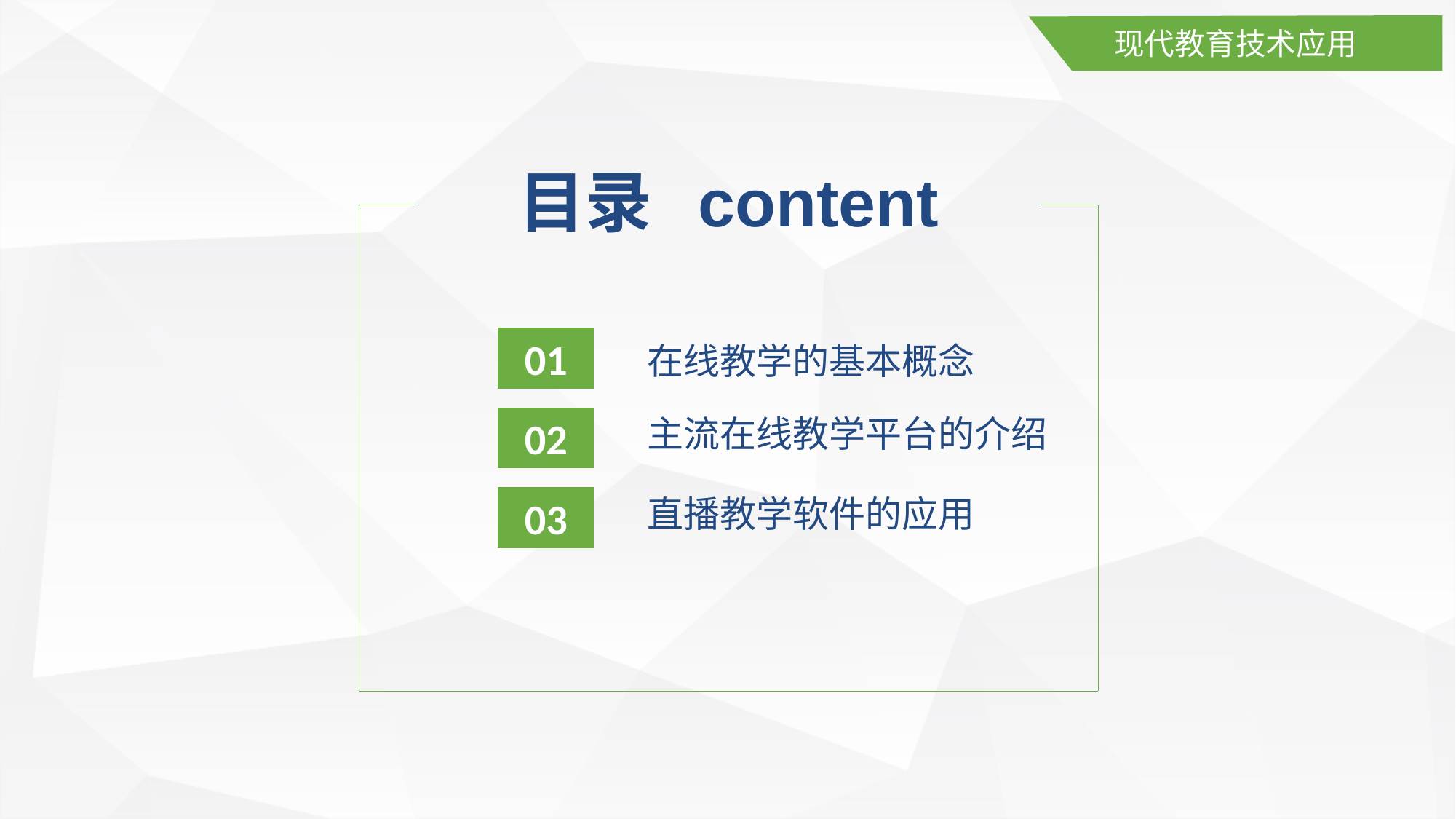

现代教育技术应用
目录  content
01
在线教学的基本概念
主流在线教学平台的介绍
02
直播教学软件的应用
03